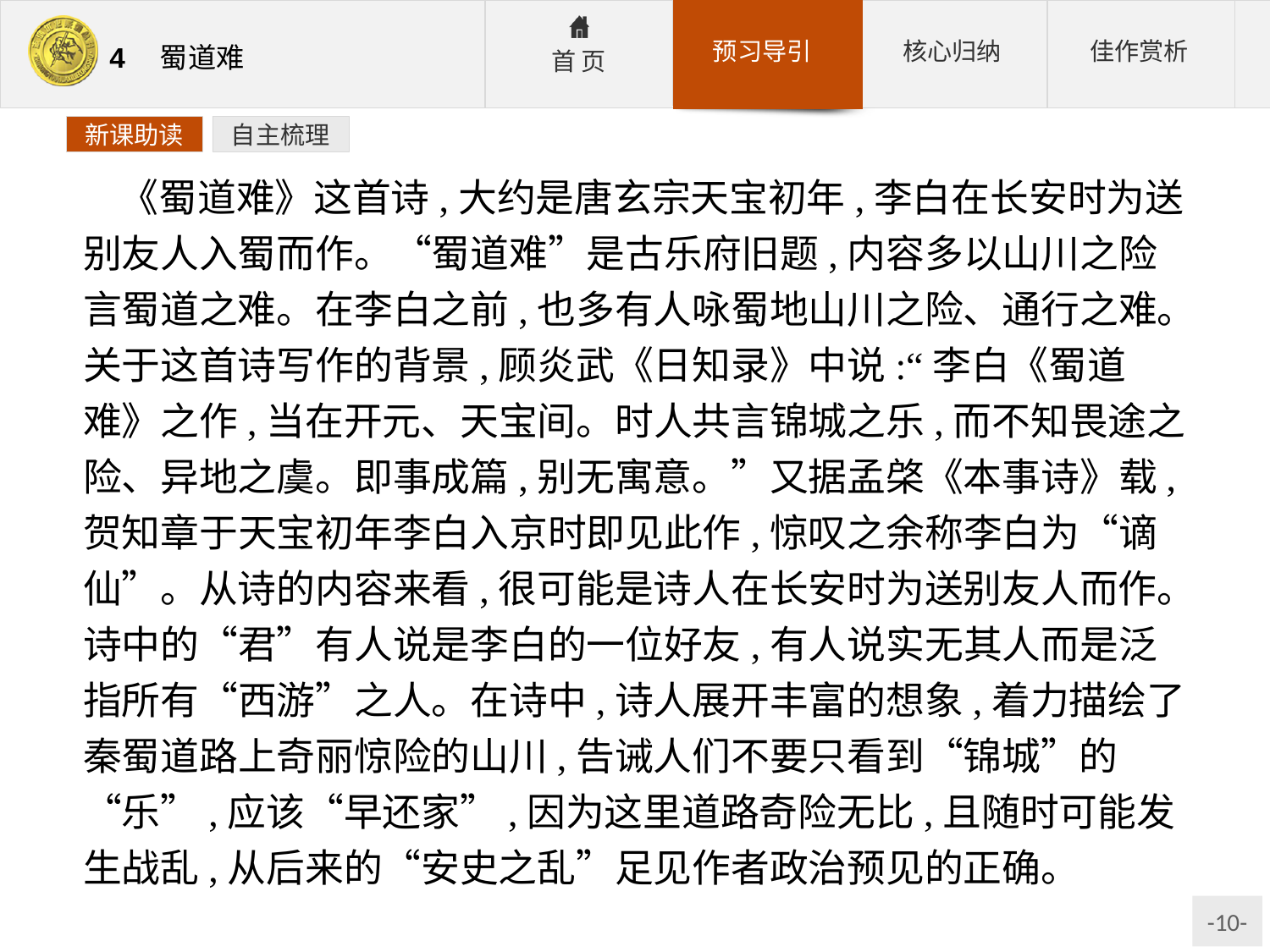

新课助读
自主梳理
《蜀道难》这首诗,大约是唐玄宗天宝初年,李白在长安时为送别友人入蜀而作。“蜀道难”是古乐府旧题,内容多以山川之险言蜀道之难。在李白之前,也多有人咏蜀地山川之险、通行之难。关于这首诗写作的背景,顾炎武《日知录》中说:“李白《蜀道难》之作,当在开元、天宝间。时人共言锦城之乐,而不知畏途之险、异地之虞。即事成篇,别无寓意。”又据孟棨《本事诗》载,贺知章于天宝初年李白入京时即见此作,惊叹之余称李白为“谪仙”。从诗的内容来看,很可能是诗人在长安时为送别友人而作。诗中的“君”有人说是李白的一位好友,有人说实无其人而是泛指所有“西游”之人。在诗中,诗人展开丰富的想象,着力描绘了秦蜀道路上奇丽惊险的山川,告诫人们不要只看到“锦城”的“乐”,应该“早还家”,因为这里道路奇险无比,且随时可能发生战乱,从后来的“安史之乱”足见作者政治预见的正确。